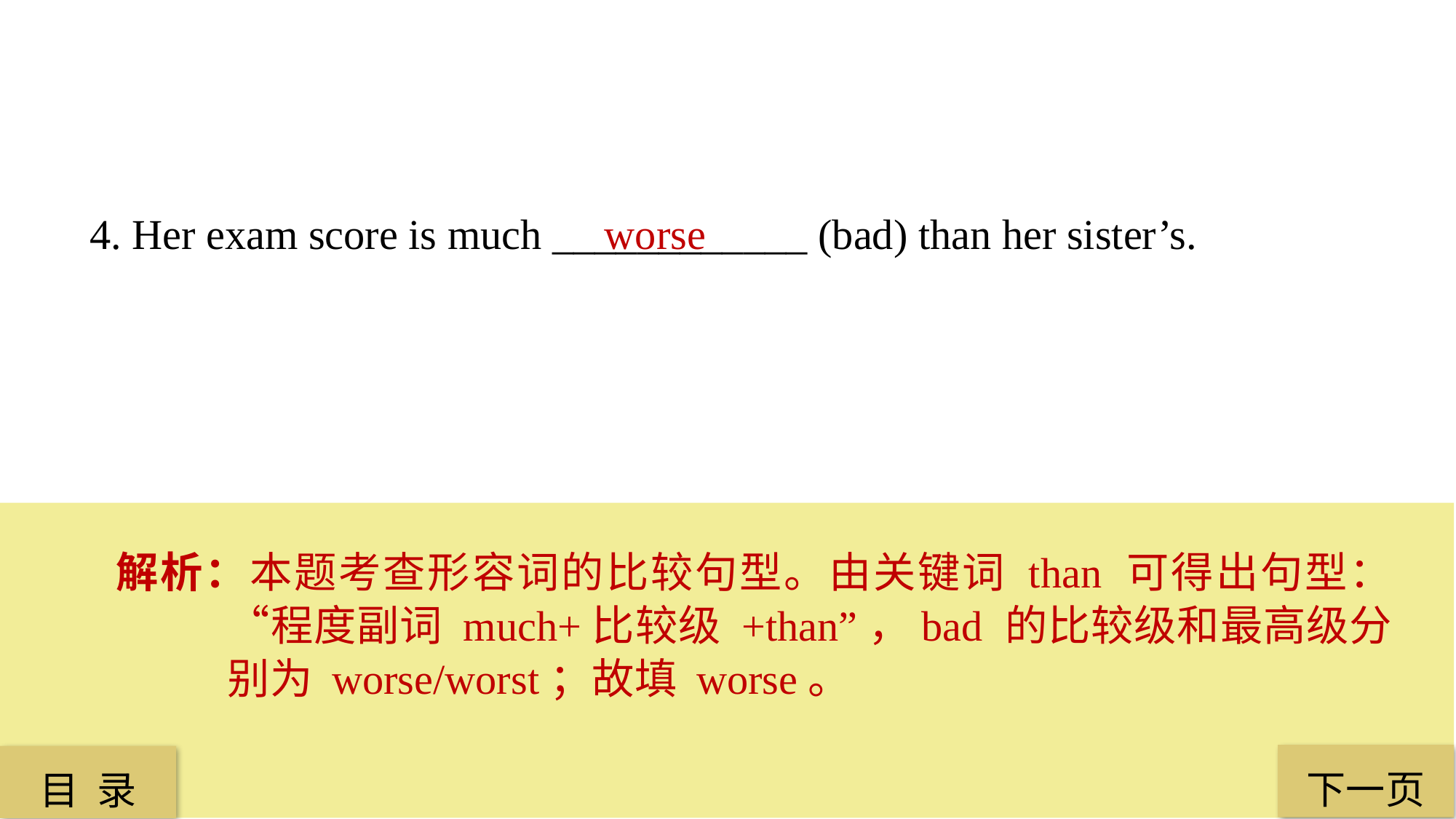

4. Her exam score is much ____________ (bad) than her sister’s.
 worse
解析：本题考查形容词的比较句型。由关键词 than 可得出句型：“程度副词 much+比较级 +than”，bad 的比较级和最高级分别为 worse/worst；故填 worse。